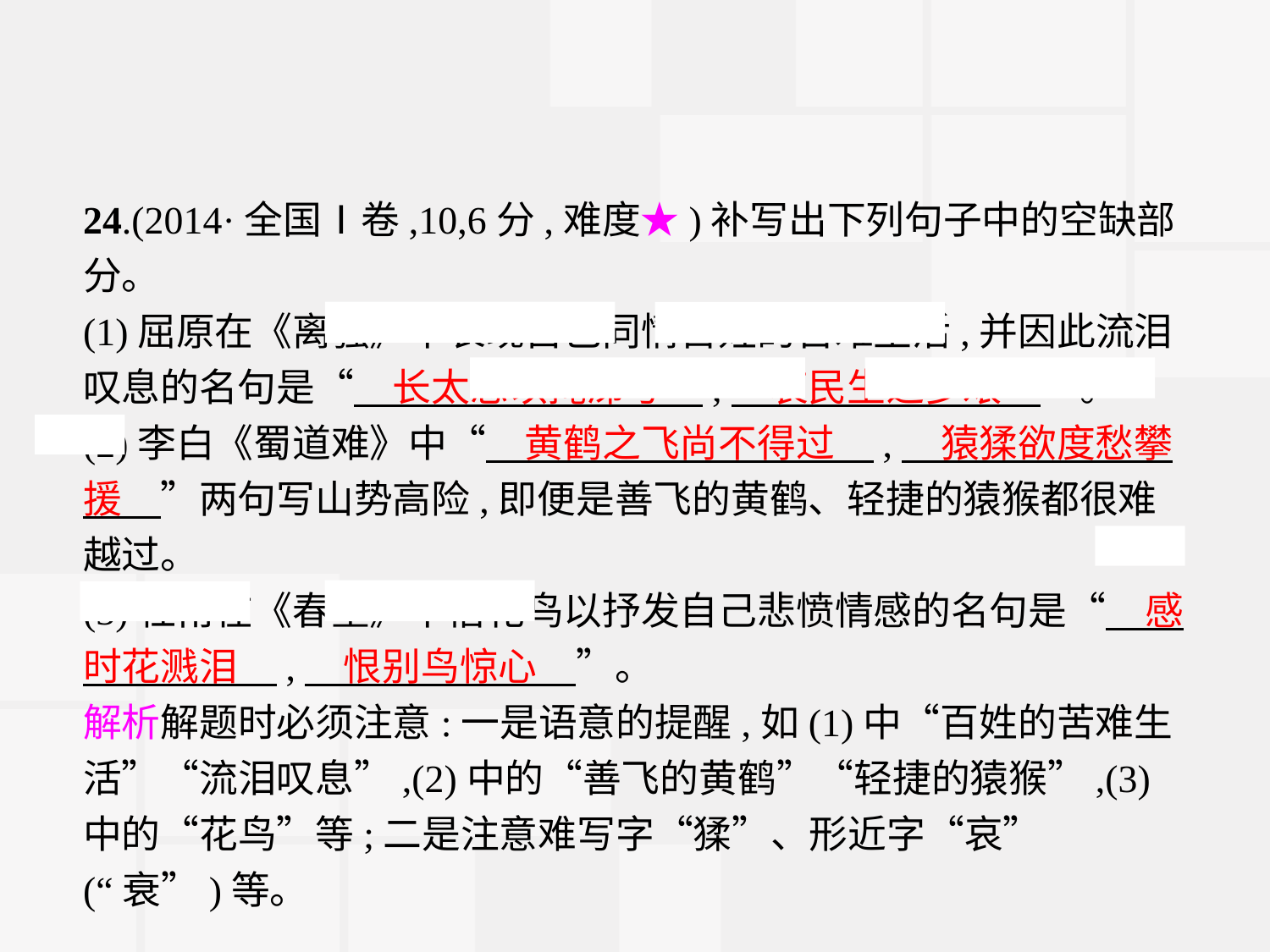

24.(2014·全国Ⅰ卷,10,6分,难度★)补写出下列句子中的空缺部分。
(1)屈原在《离骚》中表现自己同情百姓的苦难生活,并因此流泪叹息的名句是“　长太息以掩涕兮　,　哀民生之多艰　”。
(2)李白《蜀道难》中“　黄鹤之飞尚不得过　,　猿猱欲度愁攀援　”两句写山势高险,即便是善飞的黄鹤、轻捷的猿猴都很难越过。
(3)杜甫在《春望》中借花鸟以抒发自己悲愤情感的名句是“　感时花溅泪　,　恨别鸟惊心　”。
解析解题时必须注意:一是语意的提醒,如(1)中“百姓的苦难生活”“流泪叹息”,(2)中的“善飞的黄鹤”“轻捷的猿猴”,(3)中的“花鸟”等;二是注意难写字“猱”、形近字“哀”(“衰”)等。